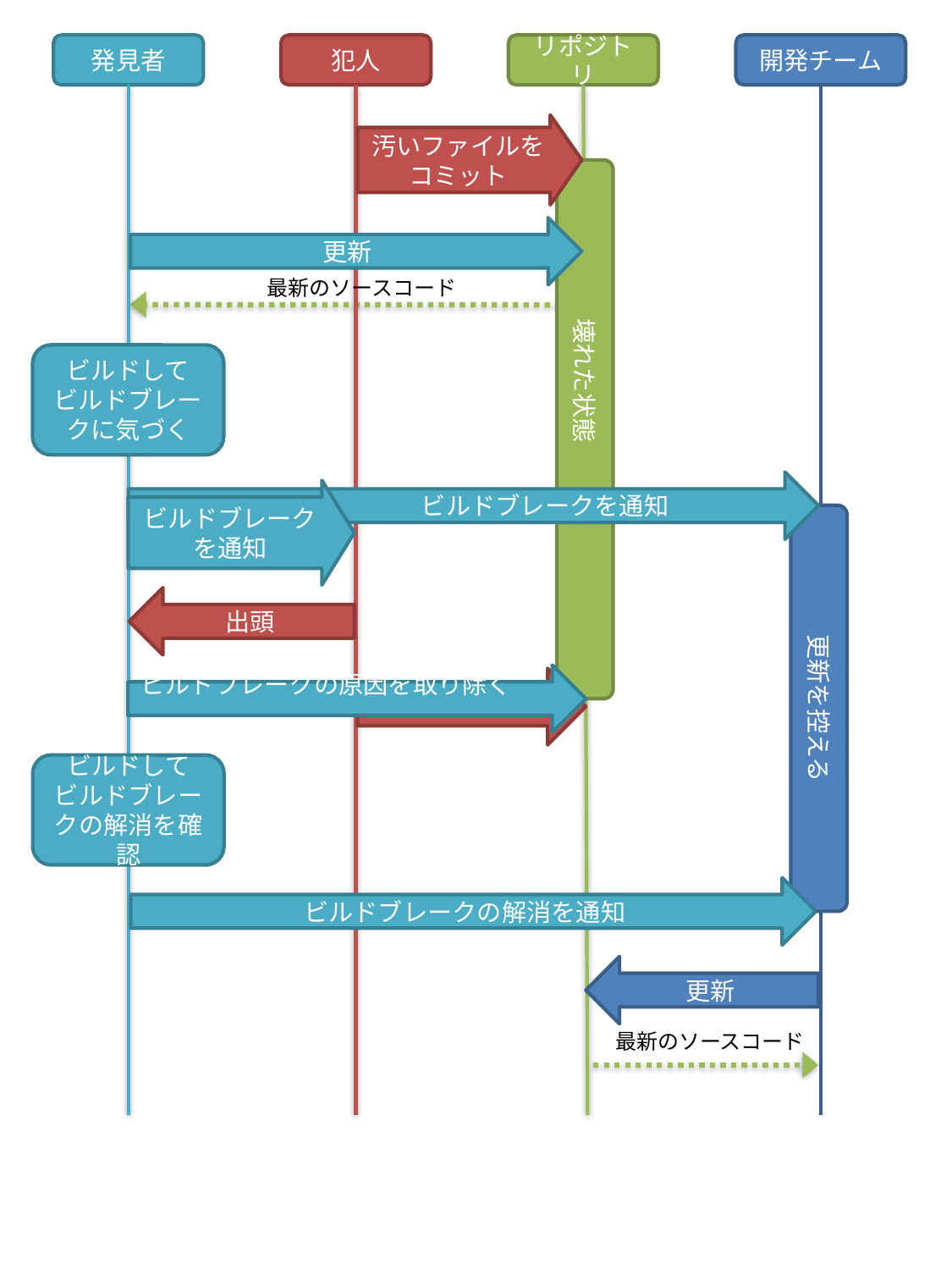

発見者
犯人
リポジトリ
開発チーム
汚いファイルを
コミット
                         壊れた状態
更新
最新のソースコード
ビルドして
ビルドブレークに気づく
                            ビルドブレークを通知
ビルドブレークを通知
更新を控える
出頭
ビルドブレークの原因を取り除く

ビルドして
ビルドブレークの解消を確認
ビルドブレークの解消を通知
更新
最新のソースコード